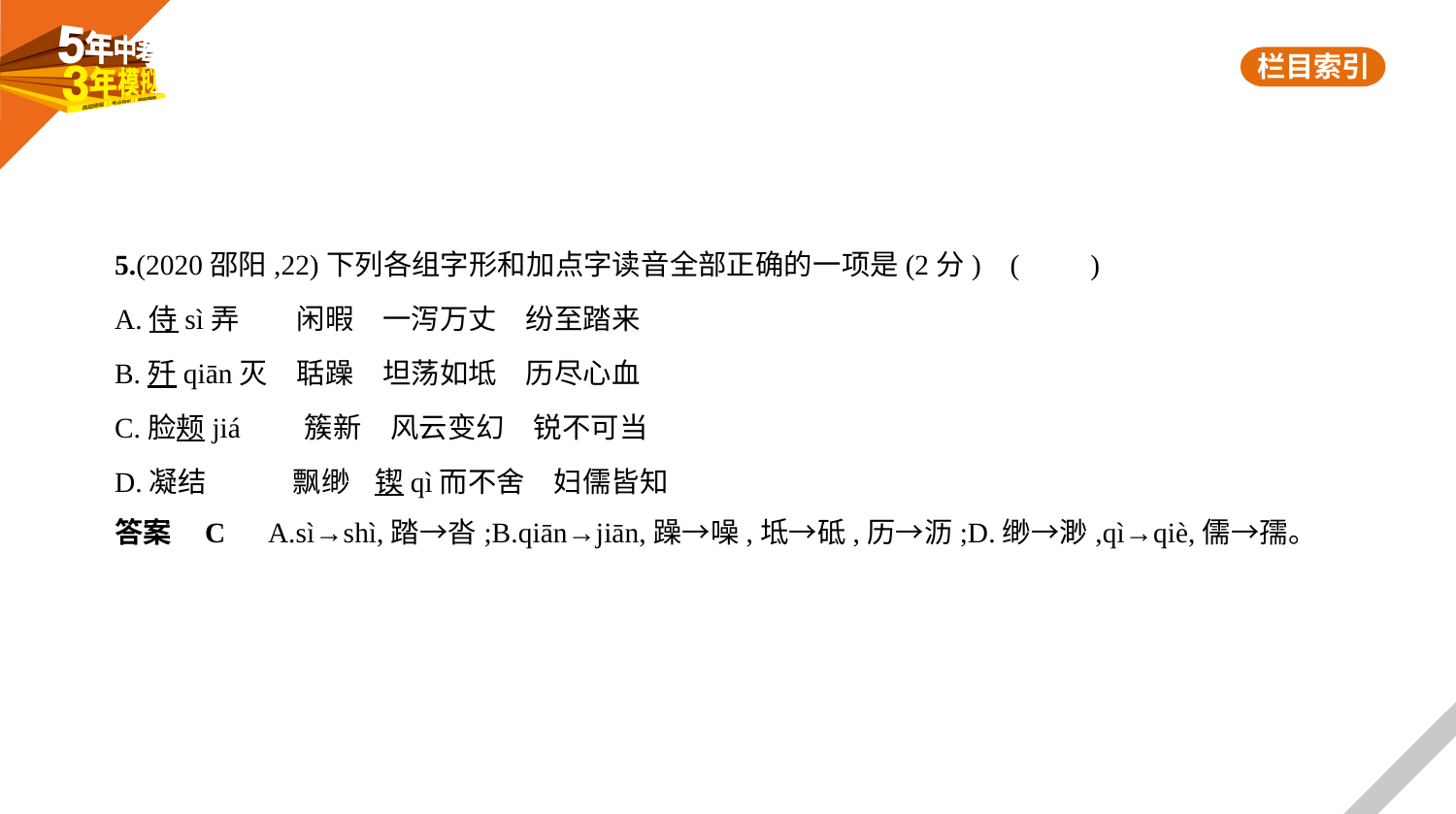

5.(2020邵阳,22)下列各组字形和加点字读音全部正确的一项是(2分) (　　)
A.侍sì弄　　闲暇　一泻万丈　纷至踏来
B.歼qiān灭　聒躁　坦荡如坻　历尽心血
C.脸颊jiá　　簇新　风云变幻　锐不可当
D.凝结　　　飘缈    锲qì而不舍　妇儒皆知
答案    C　A.sì→shì,踏→沓;B.qiān→jiān,躁→噪,坻→砥,历→沥;D.缈→渺,qì→qiè,儒→孺。